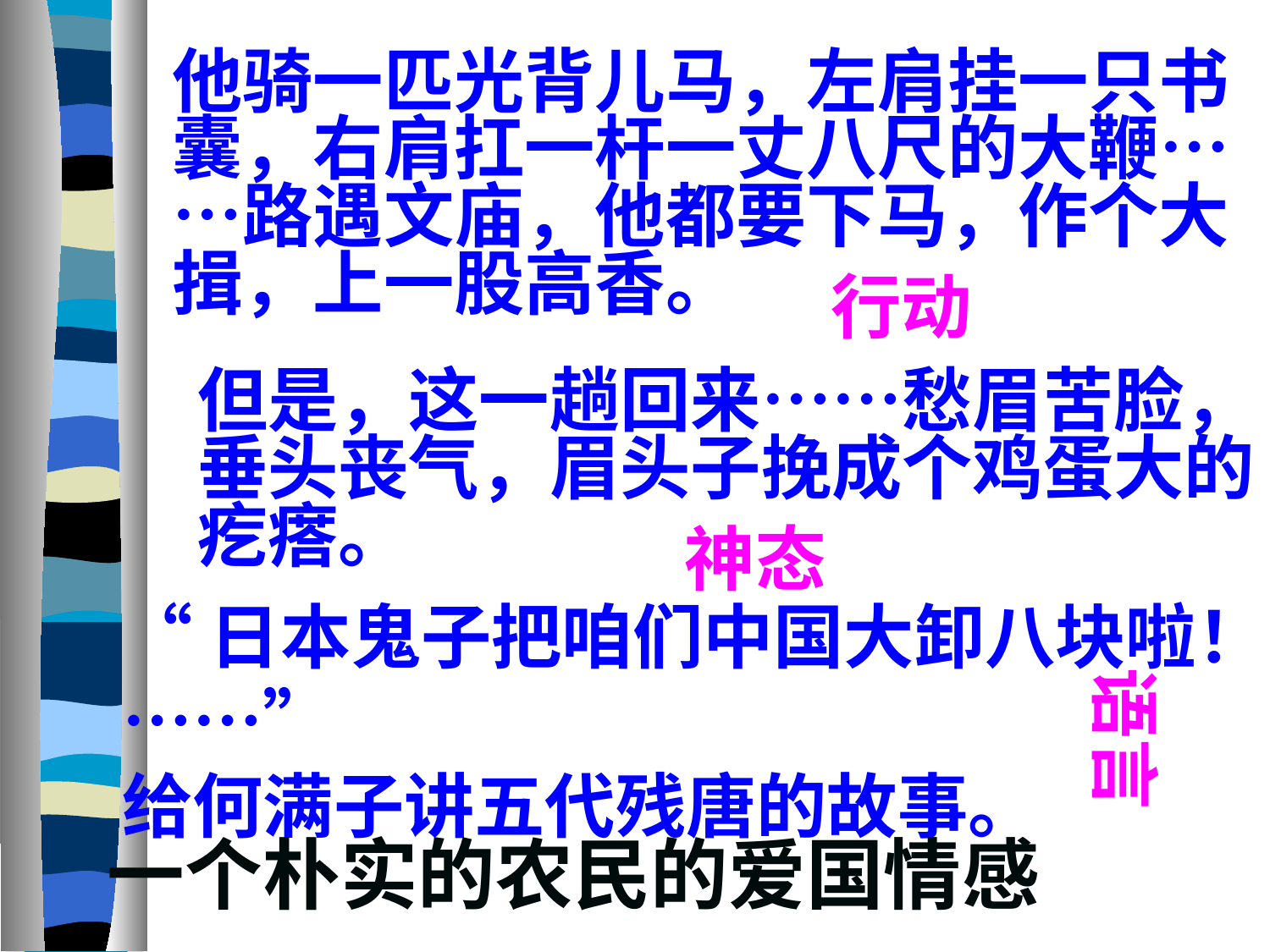

他骑一匹光背儿马，左肩挂一只书囊，右肩扛一杆一丈八尺的大鞭……路遇文庙，他都要下马，作个大揖，上一股高香。
行动
但是，这一趟回来……愁眉苦脸，垂头丧气，眉头子挽成个鸡蛋大的疙瘩。
神态
“日本鬼子把咱们中国大卸八块啦！……”
给何满子讲五代残唐的故事。
语言
一个朴实的农民的爱国情感